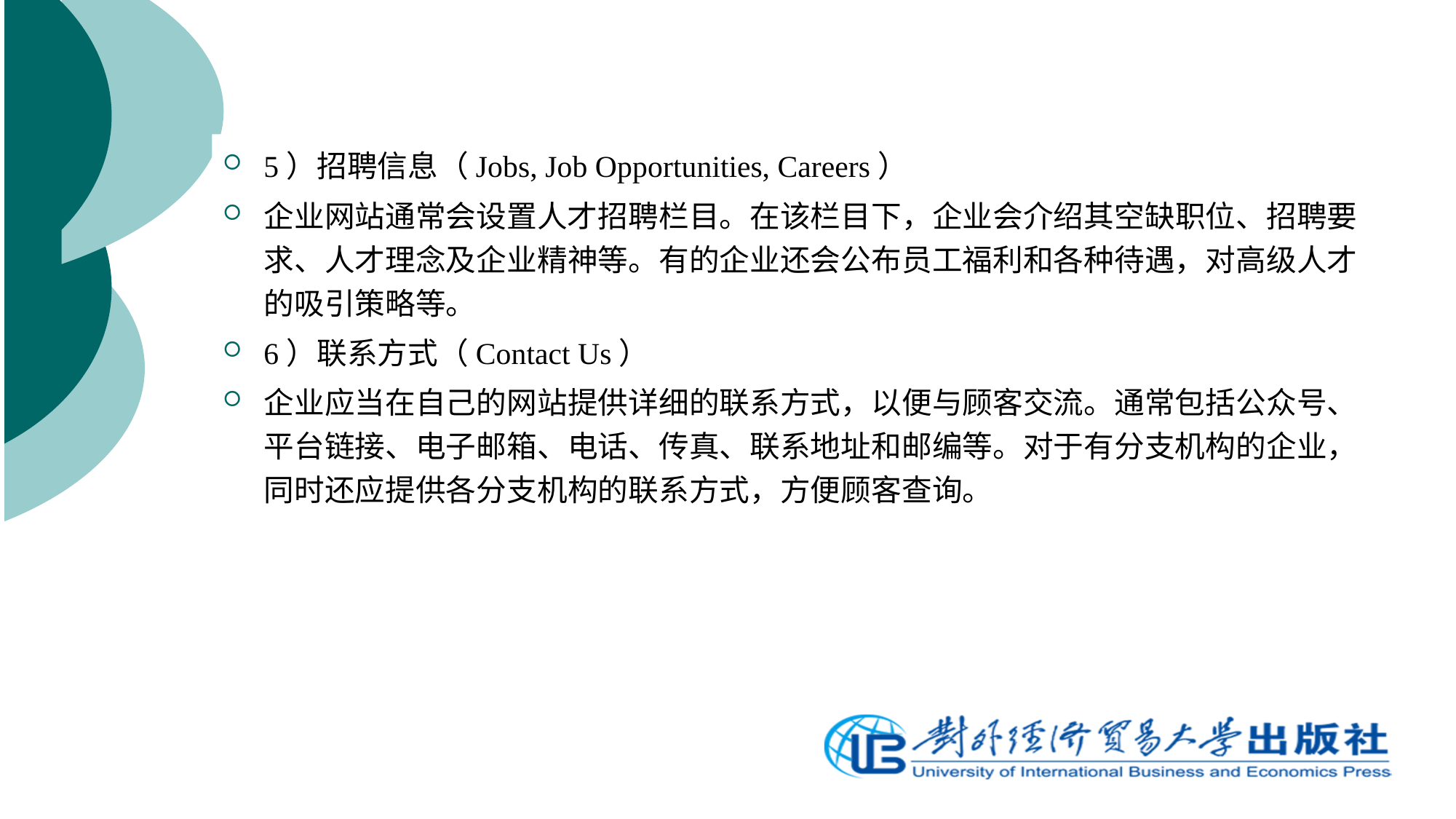

5）招聘信息（Jobs, Job Opportunities, Careers）
企业网站通常会设置人才招聘栏目。在该栏目下，企业会介绍其空缺职位、招聘要求、人才理念及企业精神等。有的企业还会公布员工福利和各种待遇，对高级人才的吸引策略等。
6）联系方式（Contact Us）
企业应当在自己的网站提供详细的联系方式，以便与顾客交流。通常包括公众号、平台链接、电子邮箱、电话、传真、联系地址和邮编等。对于有分支机构的企业，同时还应提供各分支机构的联系方式，方便顾客查询。